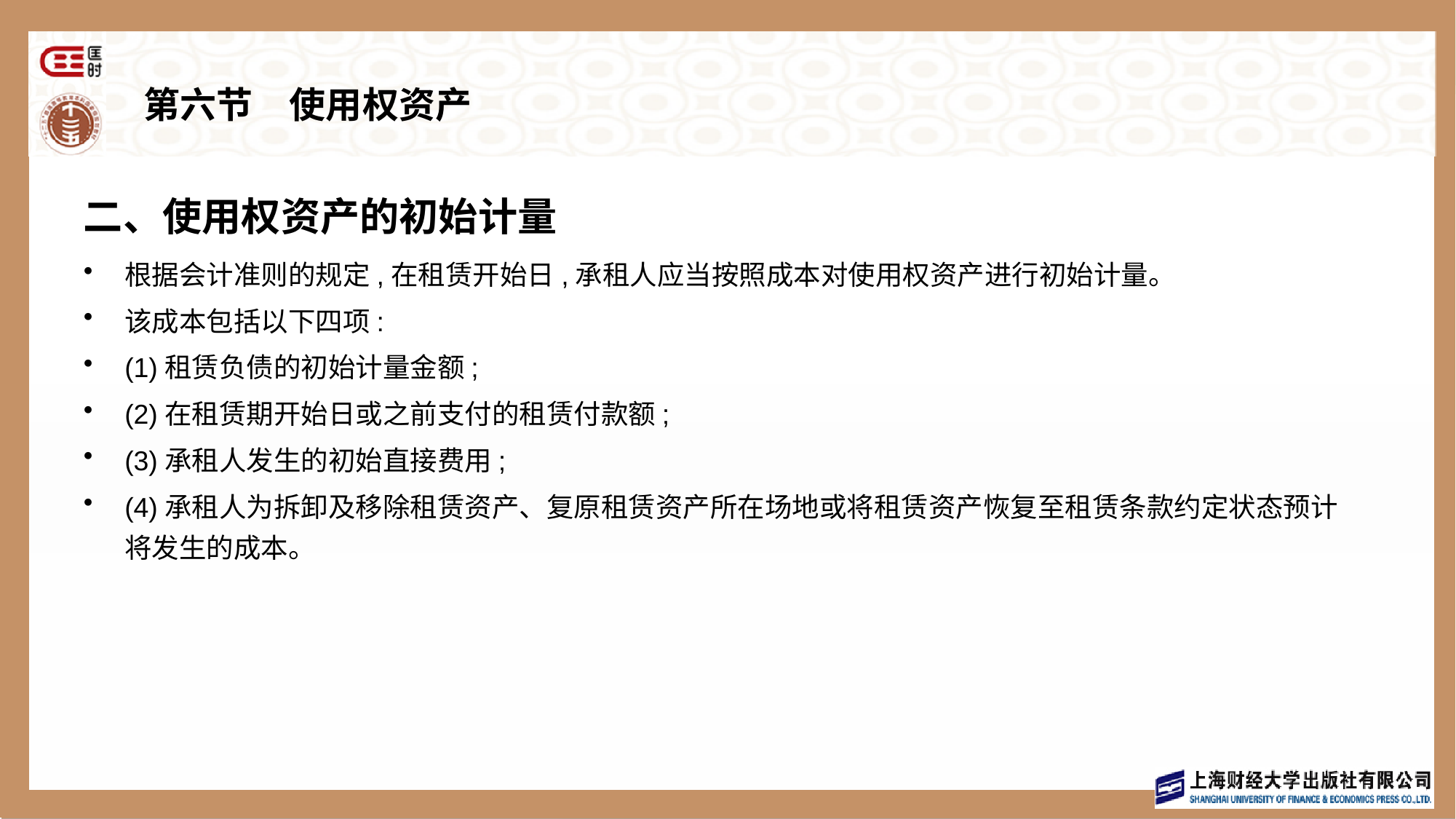

# 第六节　使用权资产
二、使用权资产的初始计量
根据会计准则的规定,在租赁开始日,承租人应当按照成本对使用权资产进行初始计量。
该成本包括以下四项:
(1)租赁负债的初始计量金额;
(2)在租赁期开始日或之前支付的租赁付款额;
(3)承租人发生的初始直接费用;
(4)承租人为拆卸及移除租赁资产、复原租赁资产所在场地或将租赁资产恢复至租赁条款约定状态预计将发生的成本。